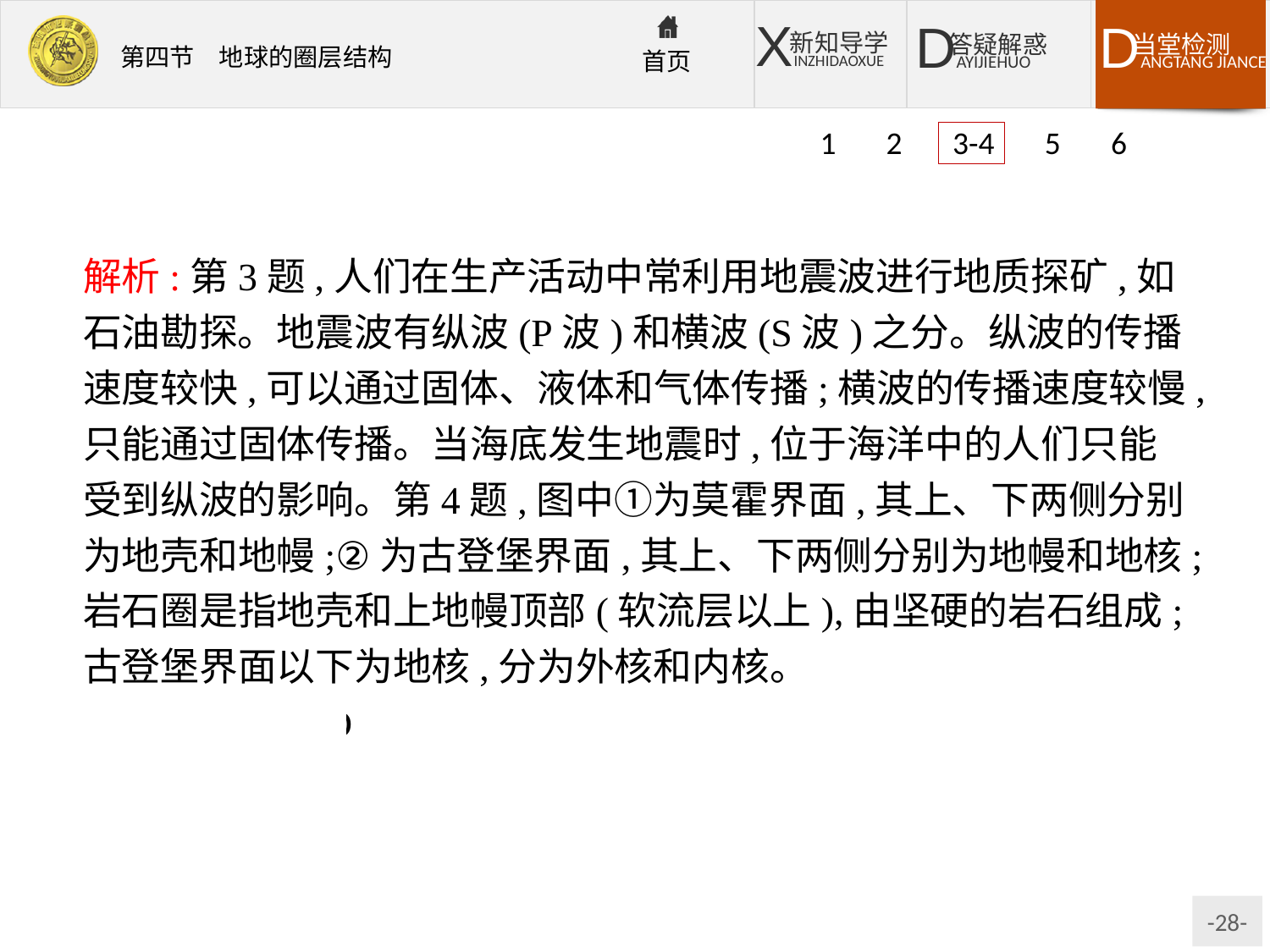

1       2       3-4       5       6

解析:第3题,人们在生产活动中常利用地震波进行地质探矿,如石油勘探。地震波有纵波(P波)和横波(S波)之分。纵波的传播速度较快,可以通过固体、液体和气体传播;横波的传播速度较慢,只能通过固体传播。当海底发生地震时,位于海洋中的人们只能受到纵波的影响。第4题,图中①为莫霍界面,其上、下两侧分别为地壳和地幔;②为古登堡界面,其上、下两侧分别为地幔和地核;岩石圈是指地壳和上地幔顶部(软流层以上),由坚硬的岩石组成;古登堡界面以下为地核,分为外核和内核。
答案:3.D　4.D